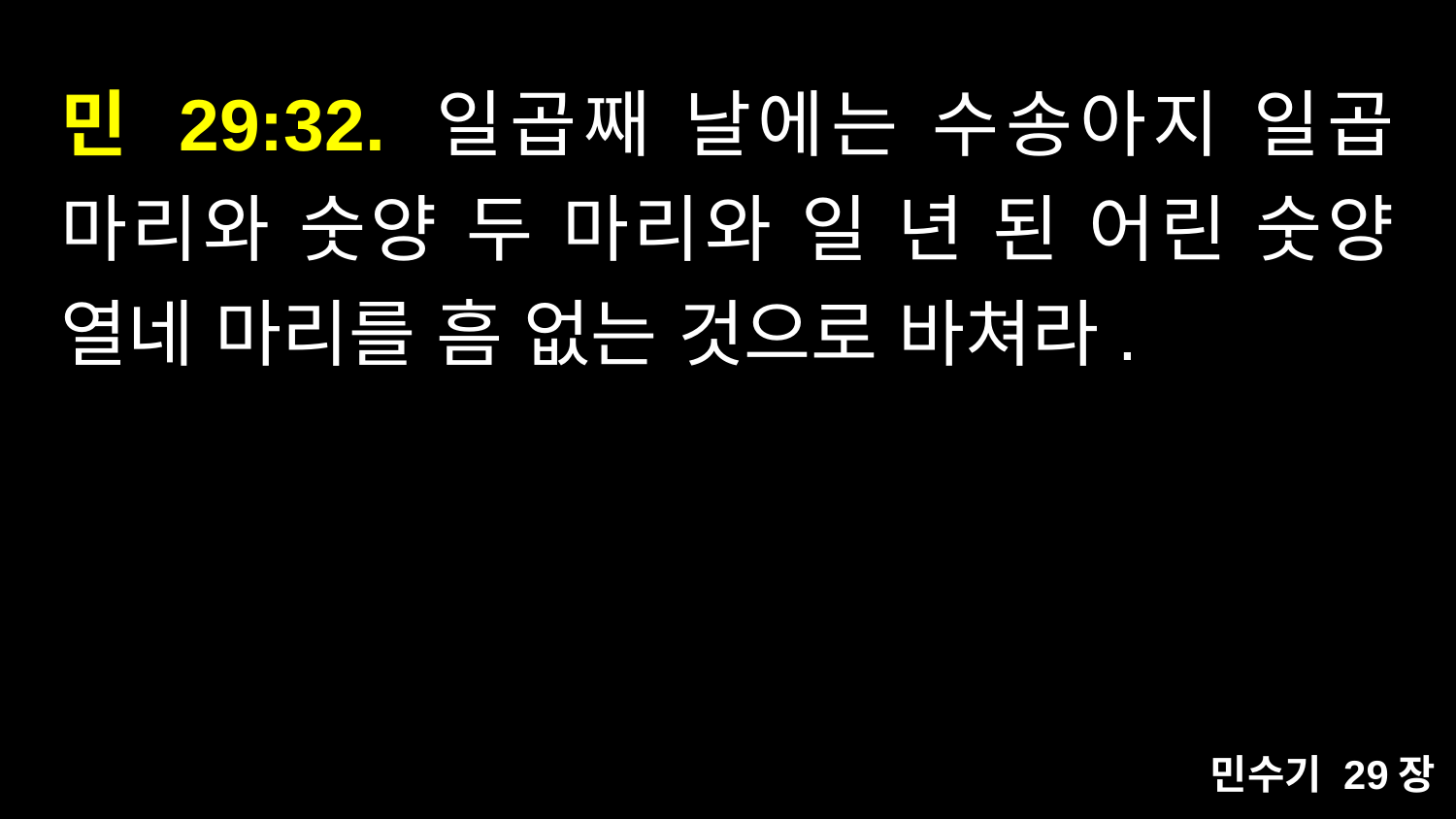

# 민 29:32. 일곱째 날에는 수송아지 일곱 마리와 숫양 두 마리와 일 년 된 어린 숫양 열네 마리를 흠 없는 것으로 바쳐라.
민수기 29장